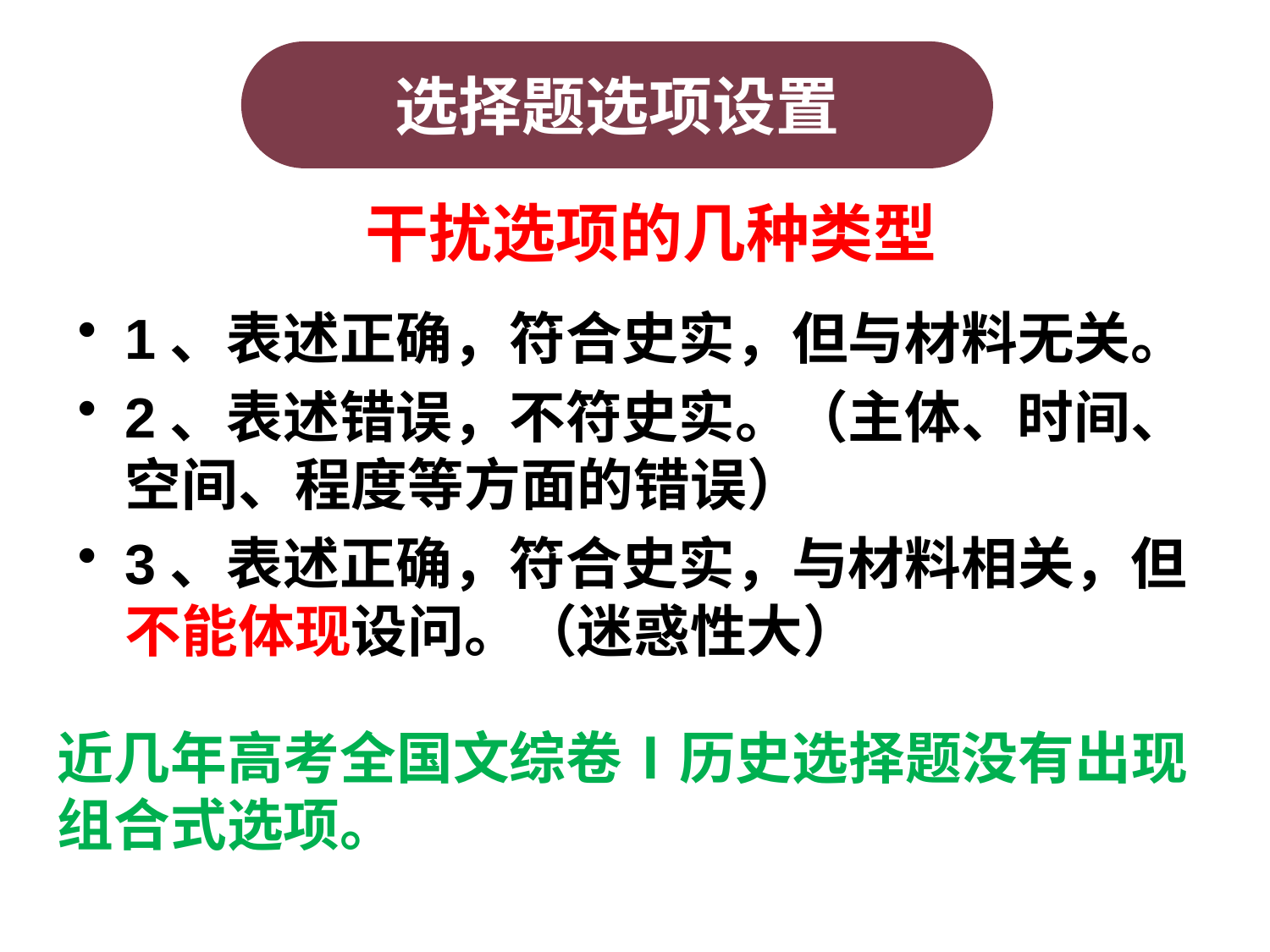

选择题选项设置
# 干扰选项的几种类型
1、表述正确，符合史实，但与材料无关。
2、表述错误，不符史实。（主体、时间、空间、程度等方面的错误）
3、表述正确，符合史实，与材料相关，但不能体现设问。（迷惑性大）
近几年高考全国文综卷Ⅰ历史选择题没有出现组合式选项。